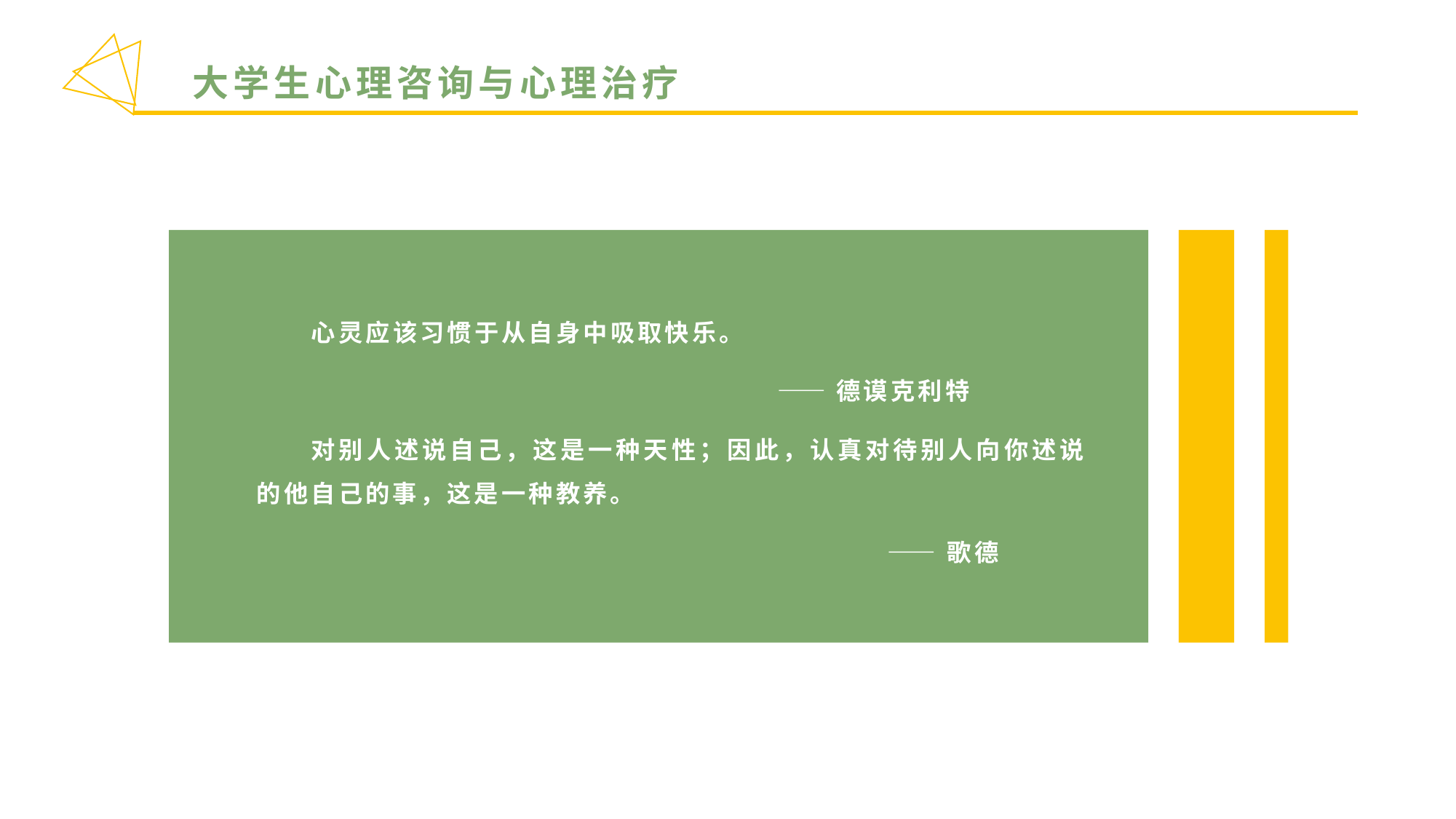

大学生心理咨询与心理治疗

心灵应该习惯于从自身中吸取快乐。
                                                       ——德谟克利特
对别人述说自己，这是一种天性；因此，认真对待别人向你述说的他自己的事，这是一种教养。
                                                                    ——歌德